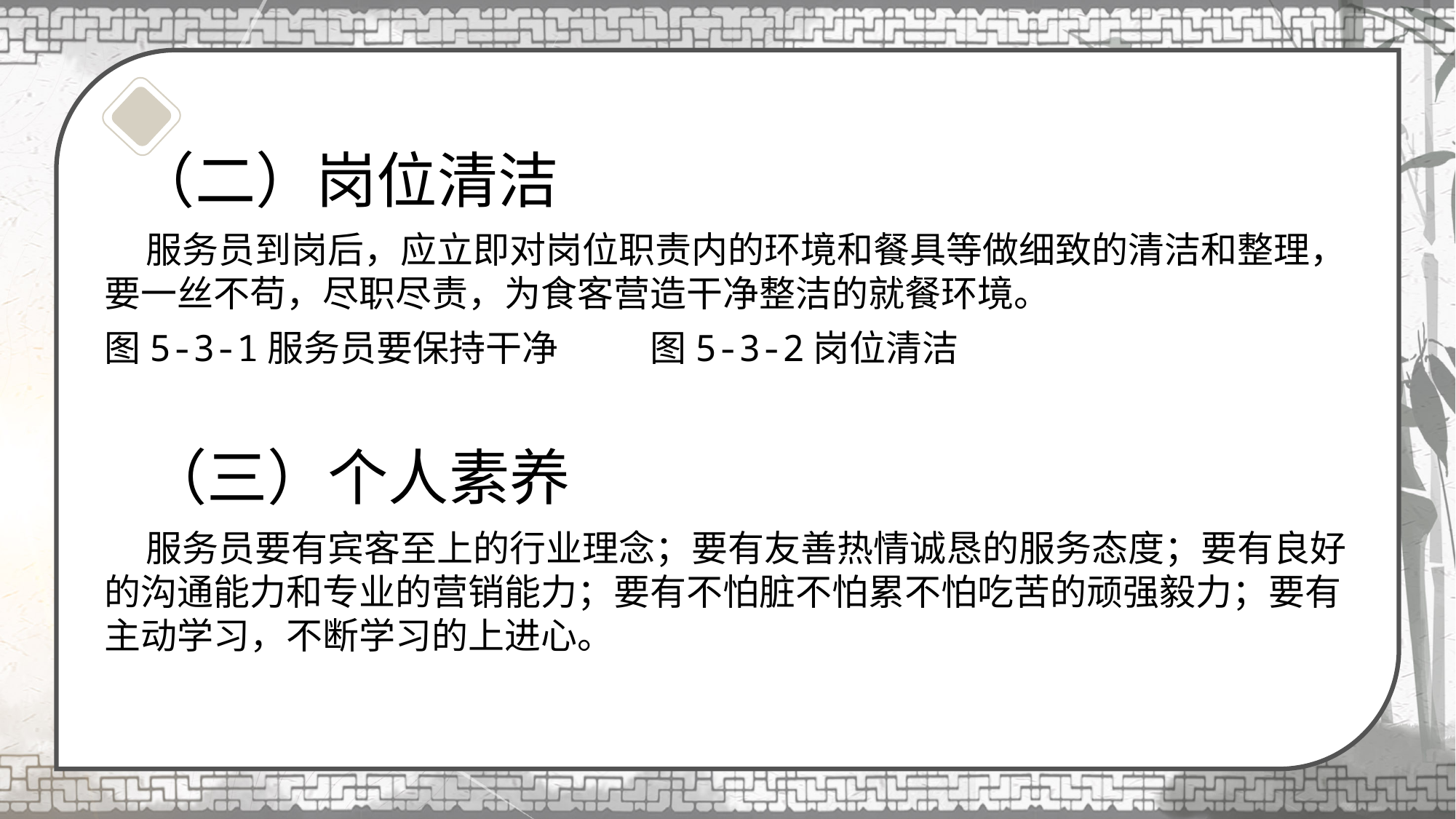

（二）岗位清洁
1.11.1什么是仪容什么是仪容
    服务员到岗后，应立即对岗位职责内的环境和餐具等做细致的清洁和整理，要一丝不苟，尽职尽责，为食客营造干净整洁的就餐环境。
图5-3-1服务员要保持干净	图5-3-2岗位清洁

  （三）个人素养
    服务员要有宾客至上的行业理念；要有友善热情诚恳的服务态度；要有良好的沟通能力和专业的营销能力；要有不怕脏不怕累不怕吃苦的顽强毅力；要有主动学习，不断学习的上进心。